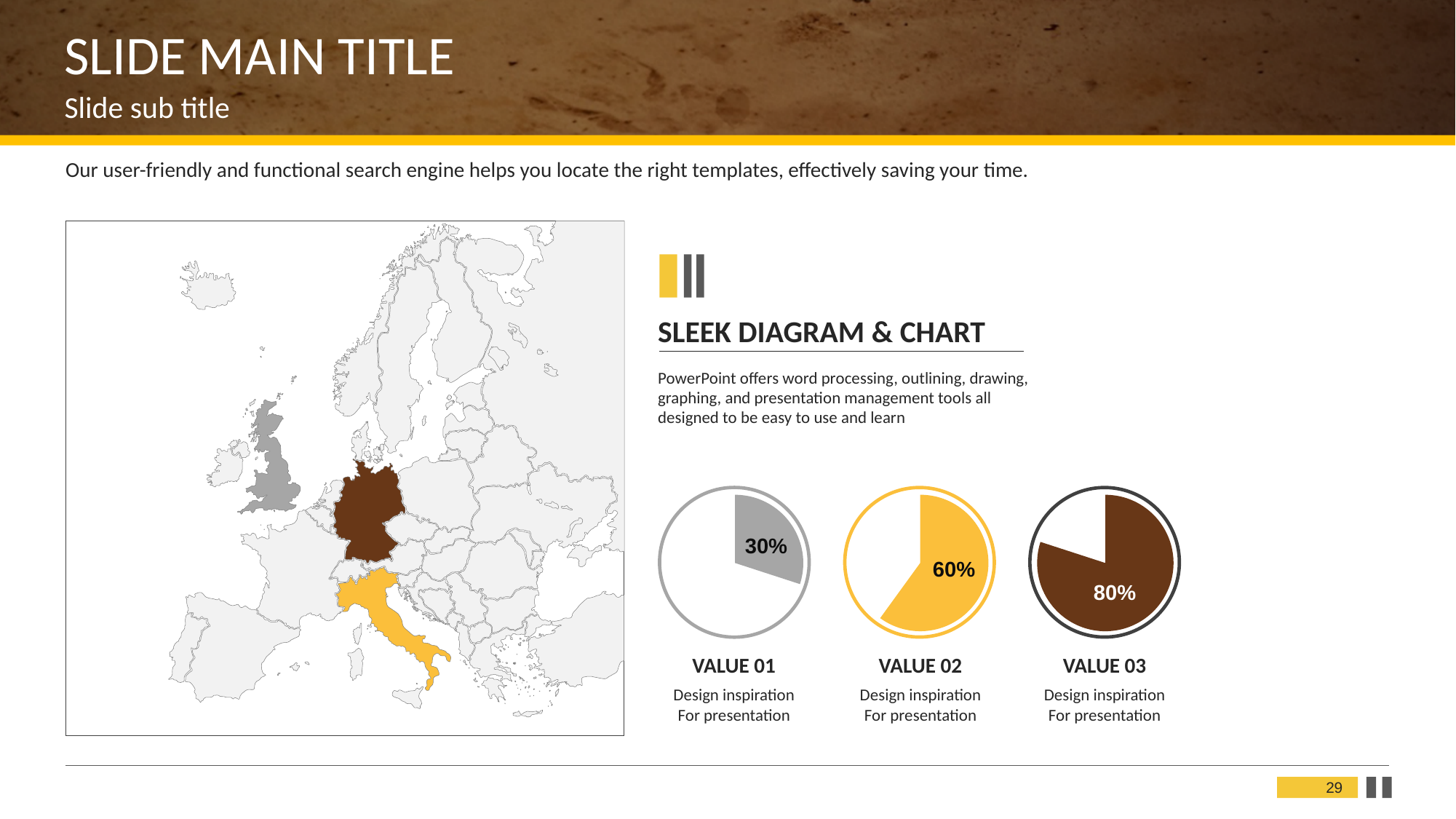

SLIDE MAIN TITLE
Slide sub title
Our user-friendly and functional search engine helps you locate the right templates, effectively saving your time.

SLEEK DIAGRAM & CHART
PowerPoint offers word processing, outlining, drawing, graphing, and presentation management tools all designed to be easy to use and learn

### Chart

| Category | 판매 |
|---|---|
| value01 | 60.0 |
| value02 | 40.0 |

### Chart

| Category | 판매 |
|---|---|
| value01 | 30.0 |
| value02 | 70.0 |

### Chart

| Category | 판매 |
|---|---|
| value01 | 80.0 |
| value02 | 20.0 |
30%
60%
80%
VALUE 01
Design inspiration For presentation
VALUE 02
Design inspiration For presentation
VALUE 03
Design inspiration For presentation
29